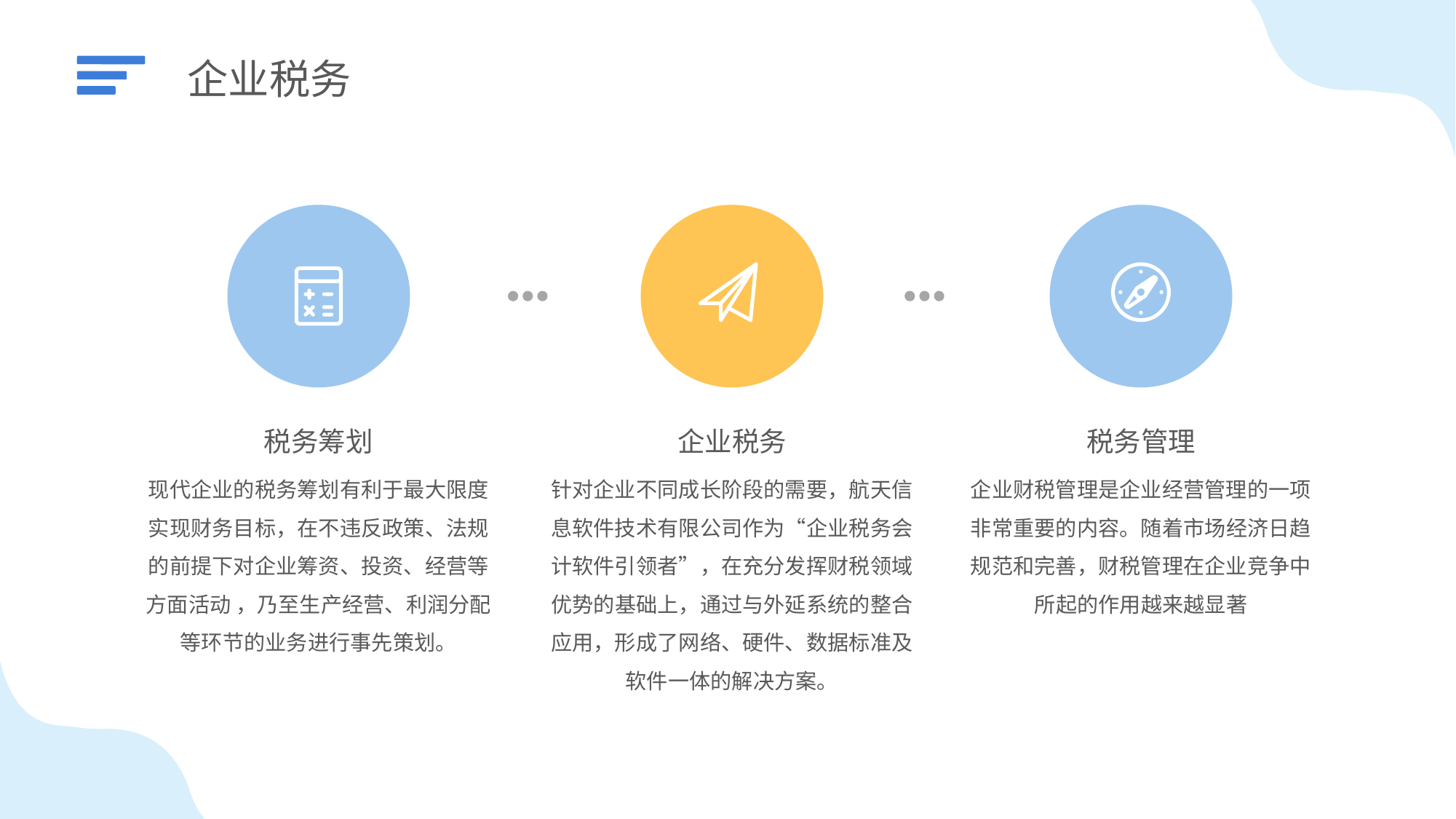

企业税务

税务筹划
现代企业的税务筹划有利于最大限度实现财务目标，在不违反政策、法规的前提下对企业筹资、投资、经营等方面活动 ，乃至生产经营、利润分配等环节的业务进行事先策划。

企业税务
针对企业不同成长阶段的需要，航天信息软件技术有限公司作为“企业税务会计软件引领者”，在充分发挥财税领域优势的基础上，通过与外延系统的整合应用，形成了网络、硬件、数据标准及软件一体的解决方案。

税务管理
企业财税管理是企业经营管理的一项非常重要的内容。随着市场经济日趋规范和完善，财税管理在企业竞争中所起的作用越来越显著